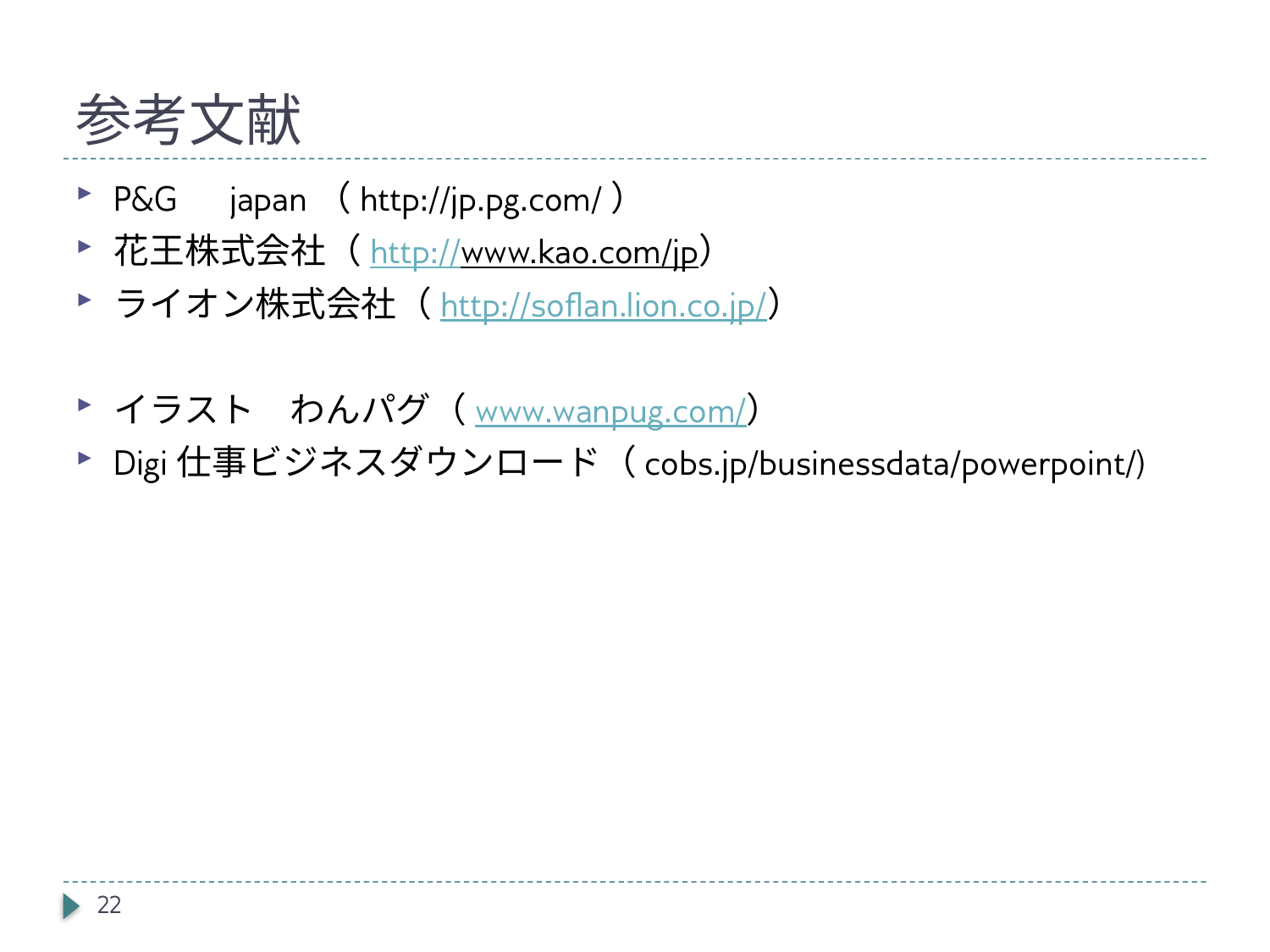

# 参考文献
P&G　japan（http://jp.pg.com/）
花王株式会社（http://www.kao.com/jp）
ライオン株式会社（http://soflan.lion.co.jp/）

イラスト　わんパグ（www.wanpug.com/）
Digi仕事ビジネスダウンロード（cobs.jp/businessdata/powerpoint/)

22